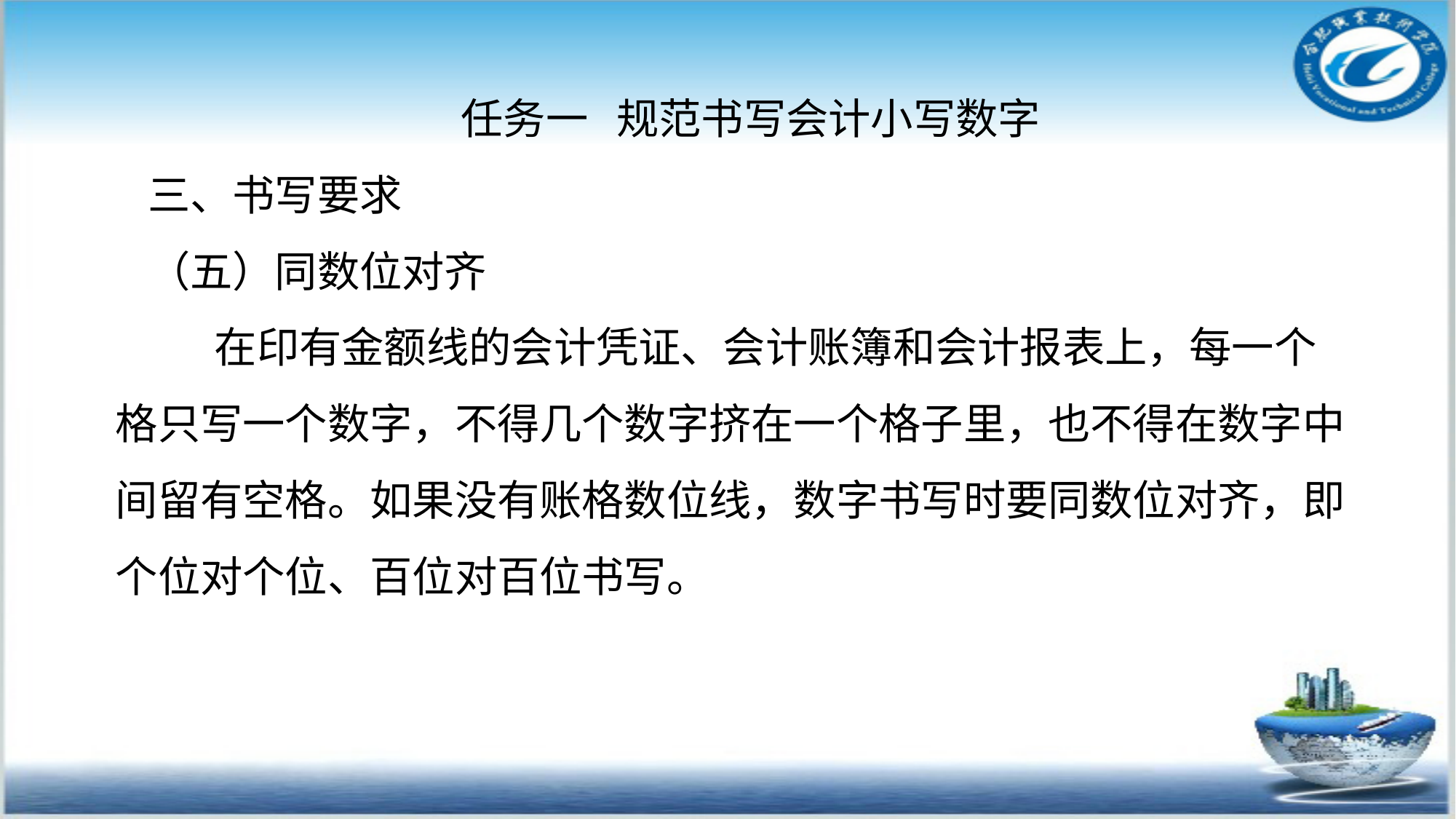

任务一   规范书写会计小写数字
三、书写要求
（五）同数位对齐
      在印有金额线的会计凭证、会计账簿和会计报表上，每一个格只写一个数字，不得几个数字挤在一个格子里，也不得在数字中间留有空格。如果没有账格数位线，数字书写时要同数位对齐，即个位对个位、百位对百位书写。

9